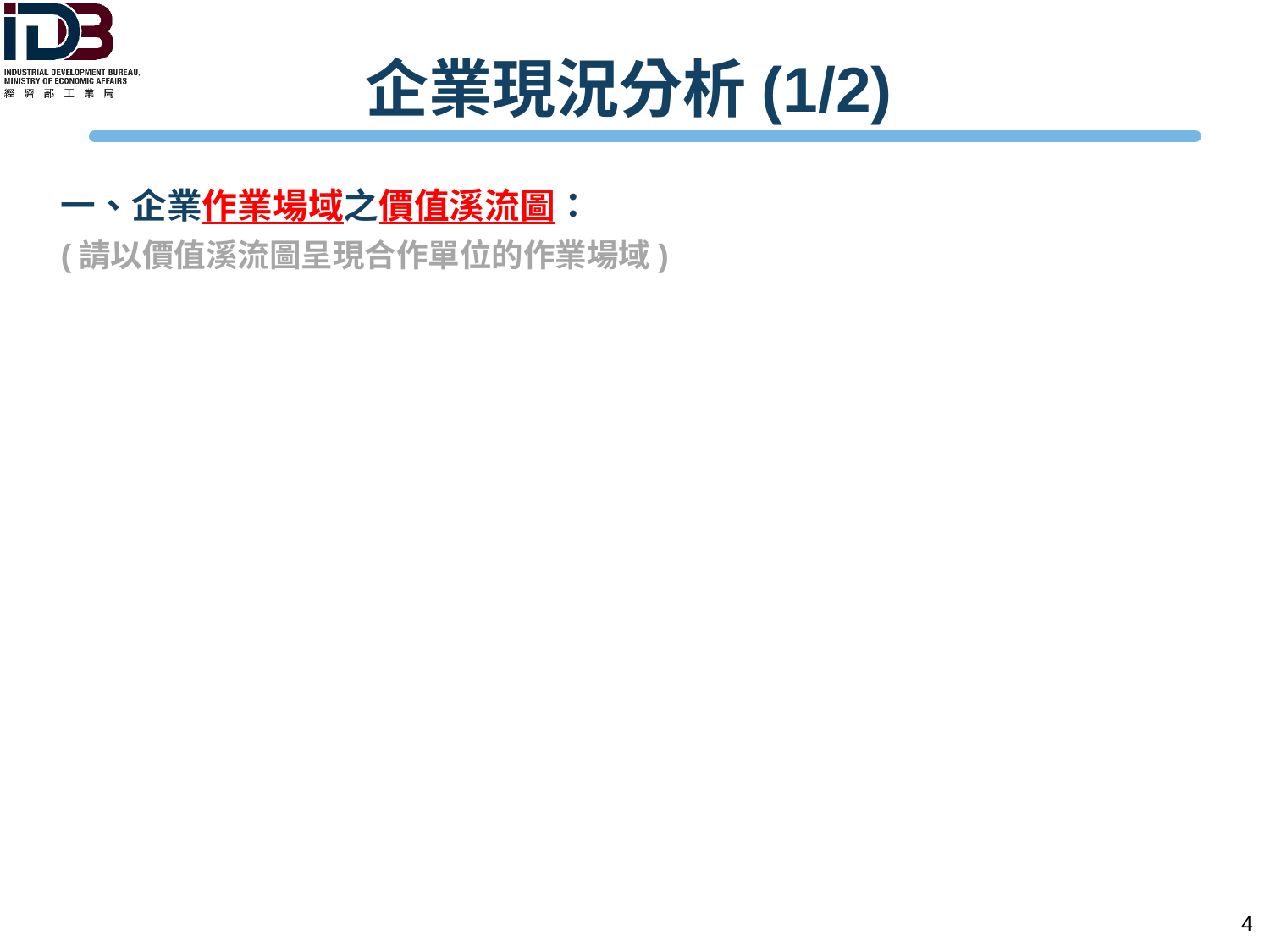

# 企業現況分析(1/2)
一、企業作業場域之價值溪流圖：
(請以價值溪流圖呈現合作單位的作業場域)
4